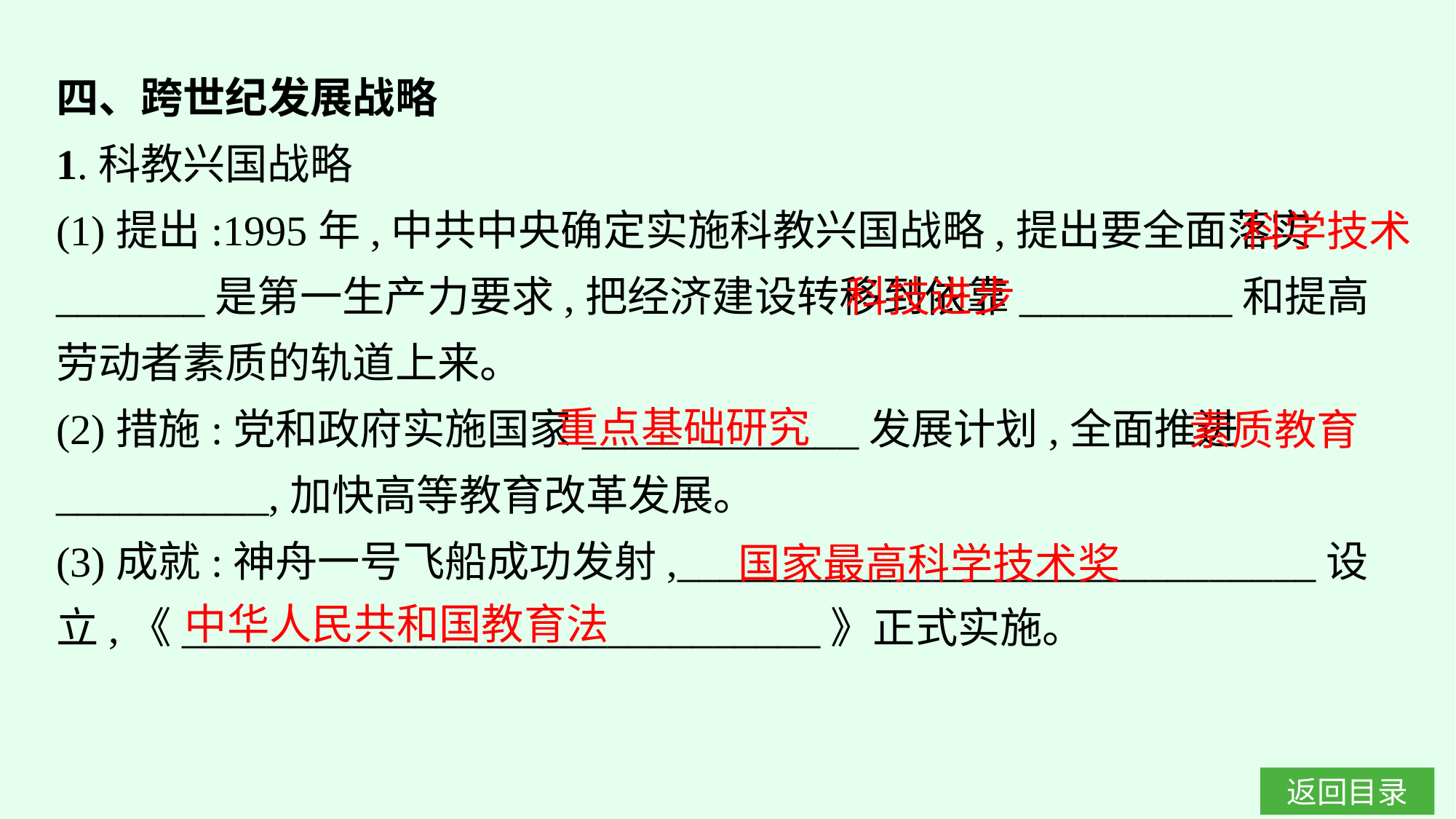

四、跨世纪发展战略
1.科教兴国战略
(1)提出:1995年,中共中央确定实施科教兴国战略,提出要全面落实_______是第一生产力要求,把经济建设转移到依靠__________和提高劳动者素质的轨道上来。
(2)措施:党和政府实施国家_____________发展计划,全面推进__________,加快高等教育改革发展。
(3)成就:神舟一号飞船成功发射,______________________________设立,《______________________________》正式实施。
科学技术
科技进步
重点基础研究
素质教育
国家最高科学技术奖
中华人民共和国教育法